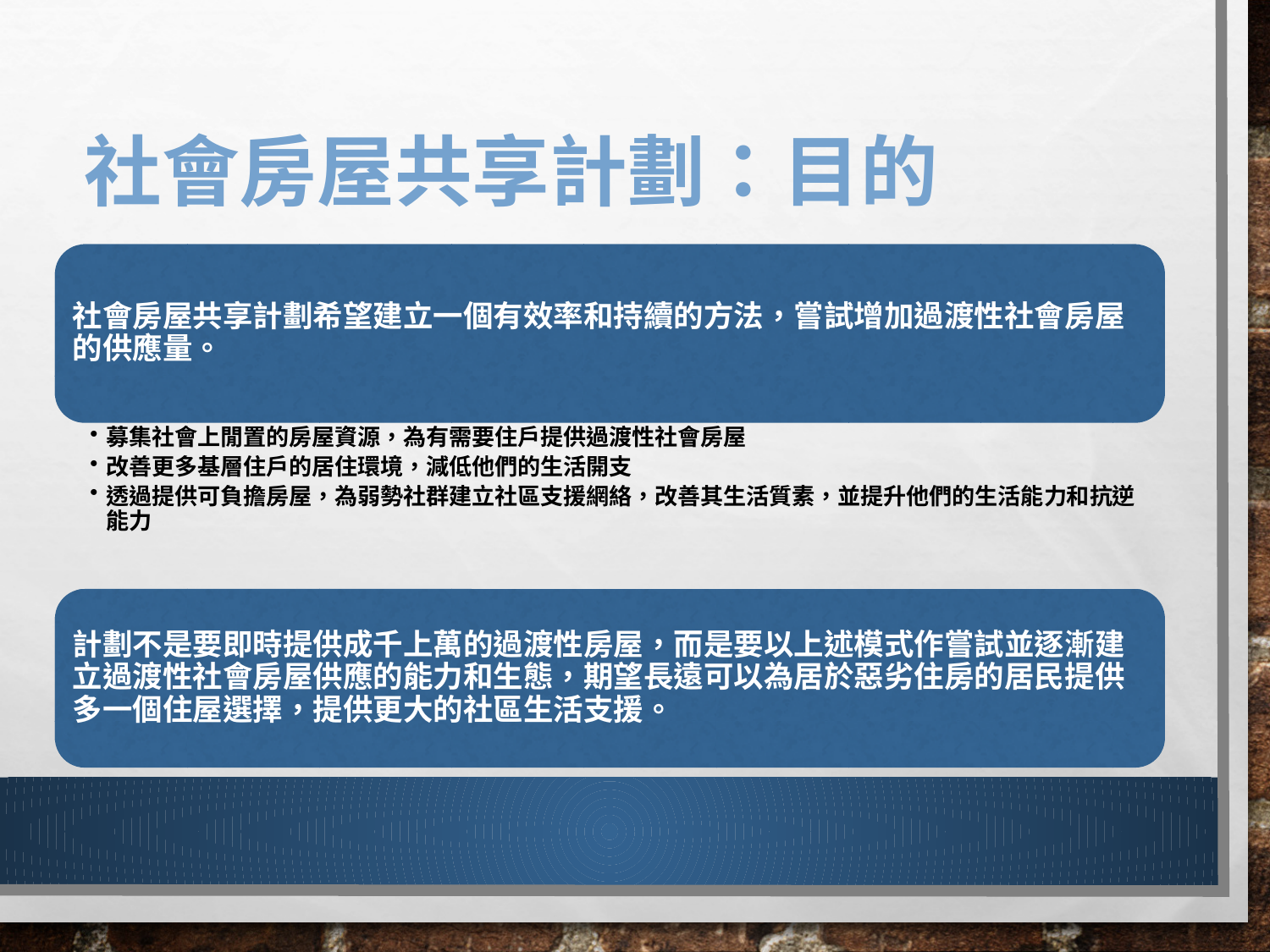

# 社會房屋共享計劃：目的
社會房屋共享計劃希望建立一個有效率和持續的方法，嘗試增加過渡性社會房屋的供應量。
募集社會上閒置的房屋資源，為有需要住戶提供過渡性社會房屋
改善更多基層住戶的居住環境，減低他們的生活開支
透過提供可負擔房屋，為弱勢社群建立社區支援網絡，改善其生活質素，並提升他們的生活能力和抗逆能力
計劃不是要即時提供成千上萬的過渡性房屋，而是要以上述模式作嘗試並逐漸建立過渡性社會房屋供應的能力和生態，期望長遠可以為居於惡劣住房的居民提供多一個住屋選擇，提供更大的社區生活支援。